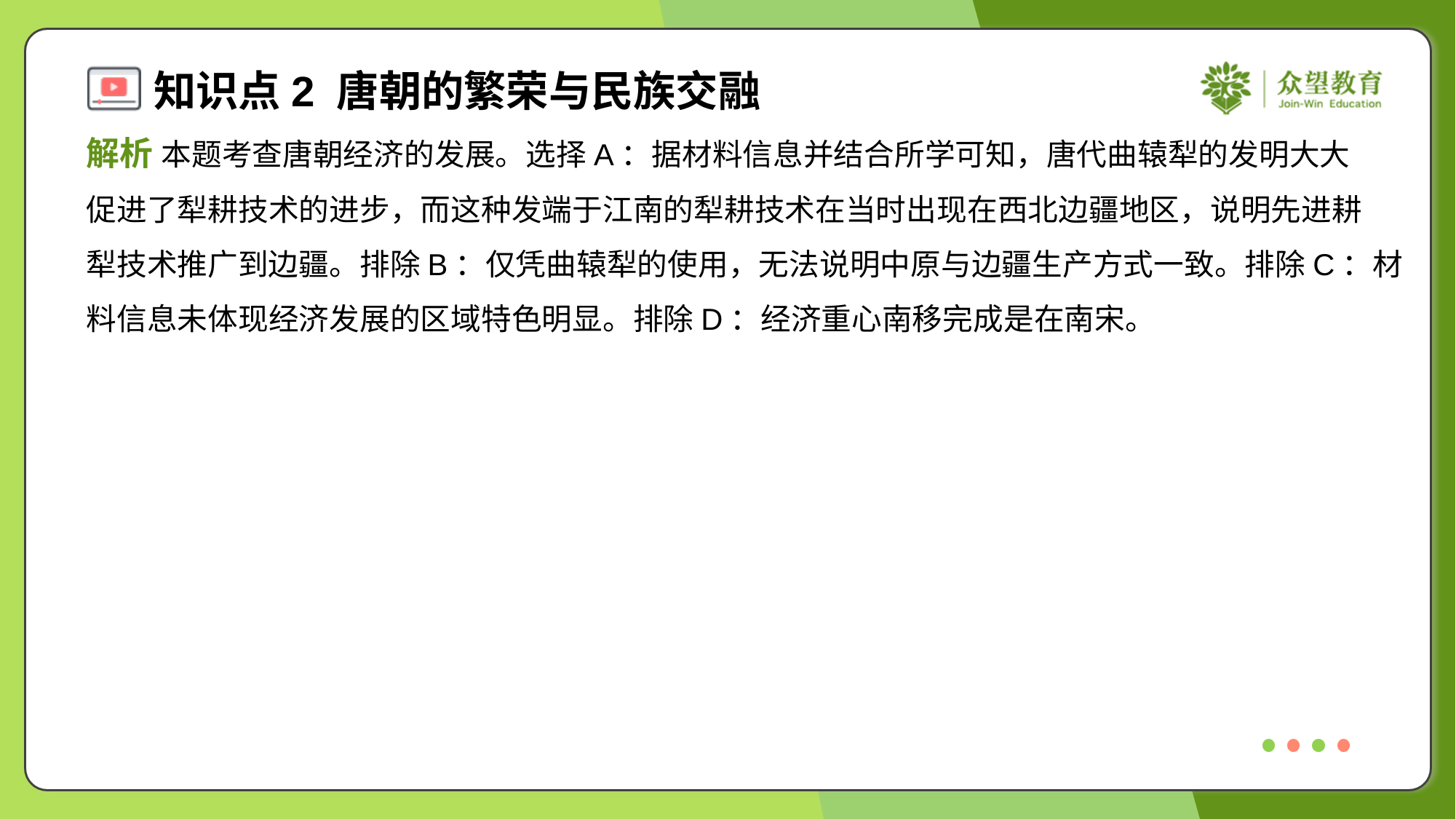

解析 本题考查唐朝经济的发展。选择A：据材料信息并结合所学可知，唐代曲辕犁的发明大大
促进了犁耕技术的进步，而这种发端于江南的犁耕技术在当时出现在西北边疆地区，说明先进耕
犁技术推广到边疆。排除B：仅凭曲辕犁的使用，无法说明中原与边疆生产方式一致。排除C：材
料信息未体现经济发展的区域特色明显。排除D：经济重心南移完成是在南宋。